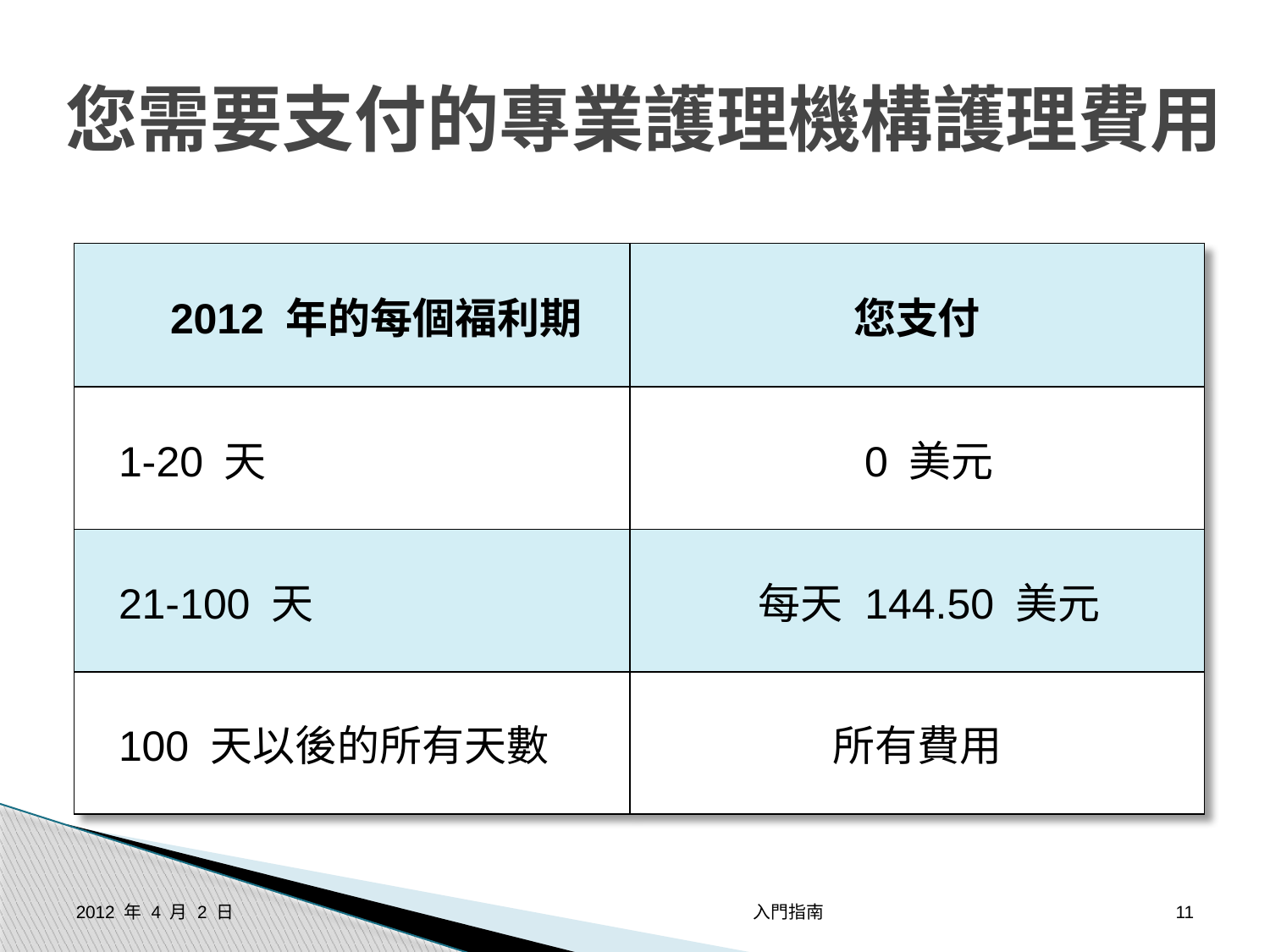

# 您需要支付的專業護理機構護理費用
| 2012 年的每個福利期 | 您支付 |
| --- | --- |
| 1-20 天 | 0 美元 |
| 21-100 天 | 每天 144.50 美元 |
| 100 天以後的所有天數 | 所有費用 |
2012 年 4 月 2 日
入門指南
11